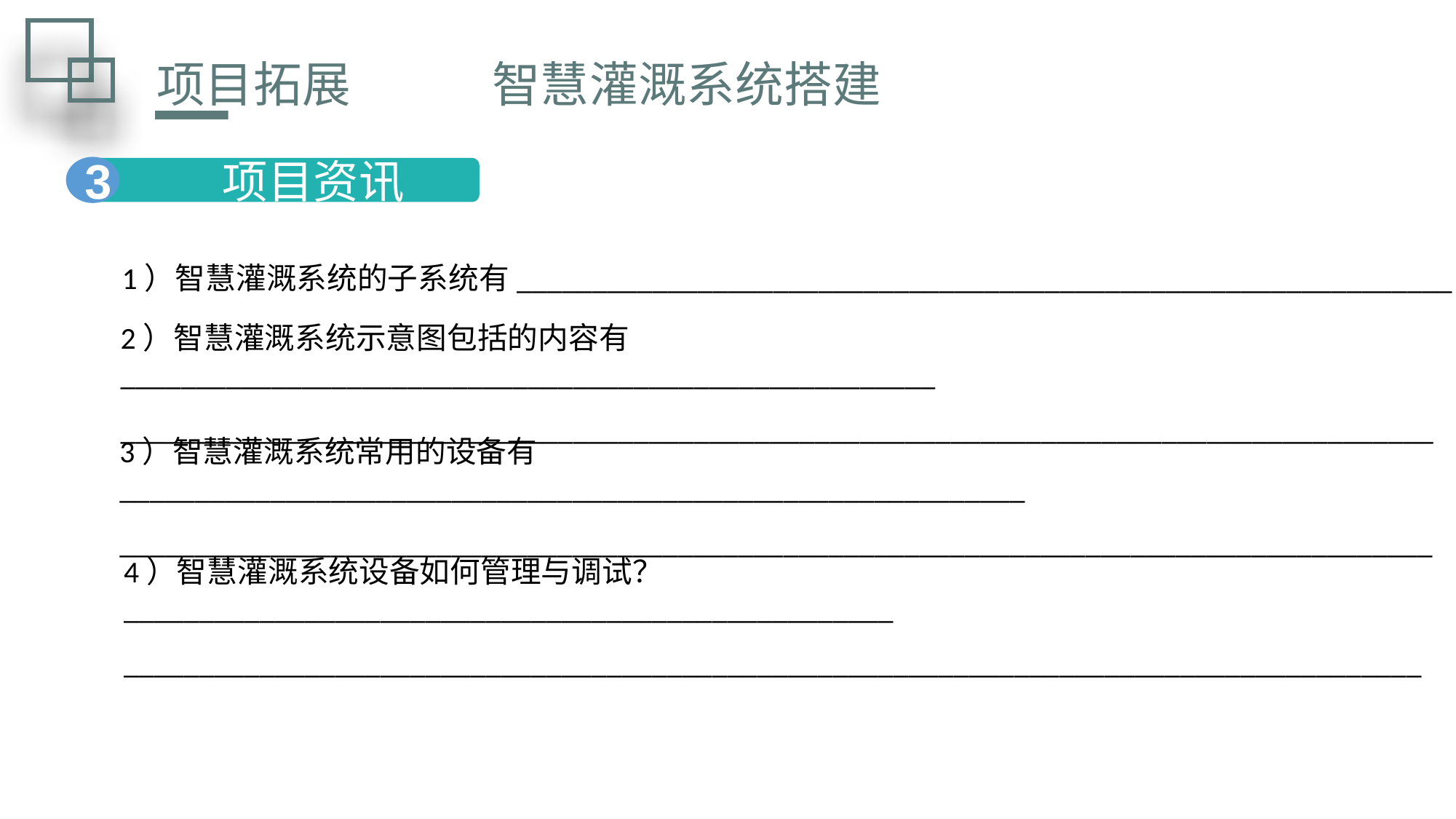

项目拓展             智慧灌溉系统搭建

3
     项目资讯
1）智慧灌溉系统的子系统有______________________________________________________________
2）智慧灌溉系统示意图包括的内容有______________________________________________________
_______________________________________________________________________________________
3）智慧灌溉系统常用的设备有____________________________________________________________
_______________________________________________________________________________________
4）智慧灌溉系统设备如何管理与调试？___________________________________________________
______________________________________________________________________________________